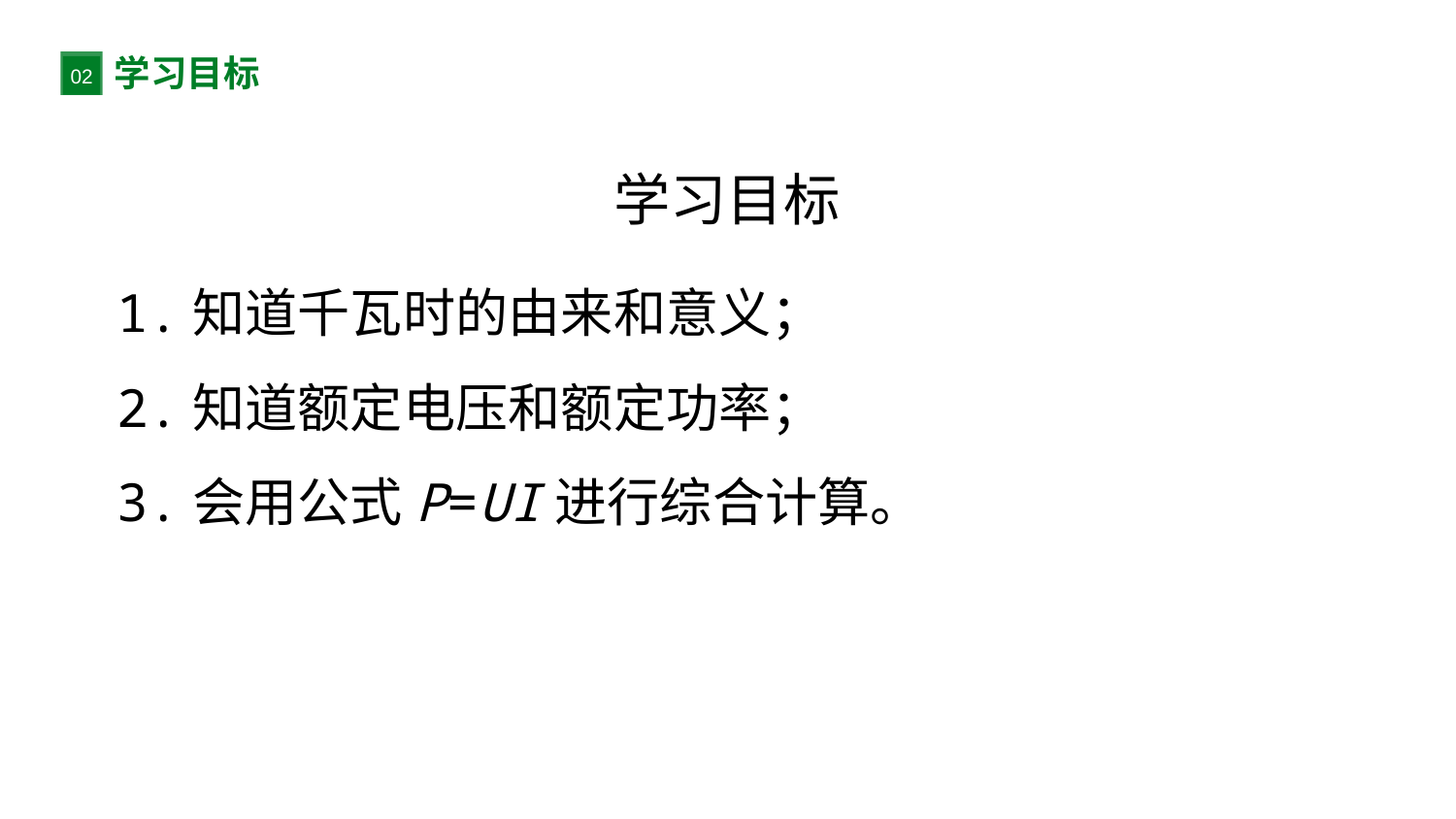

学习目标

02
学习目标
1.知道千瓦时的由来和意义；
2.知道额定电压和额定功率；
3.会用公式P=UI进行综合计算。